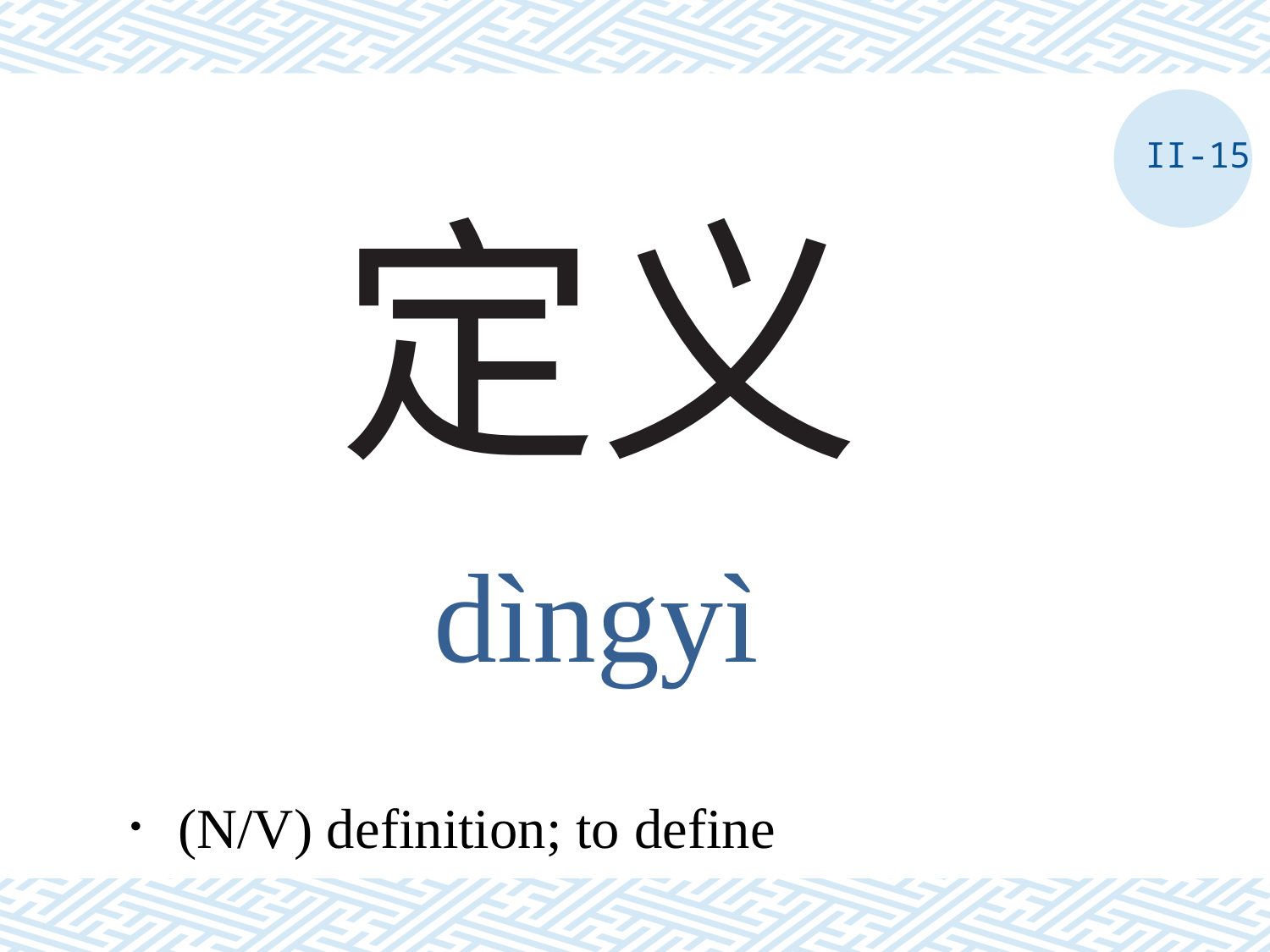

II-15

# 定义
dìngyì
．(N/V) definition; to define